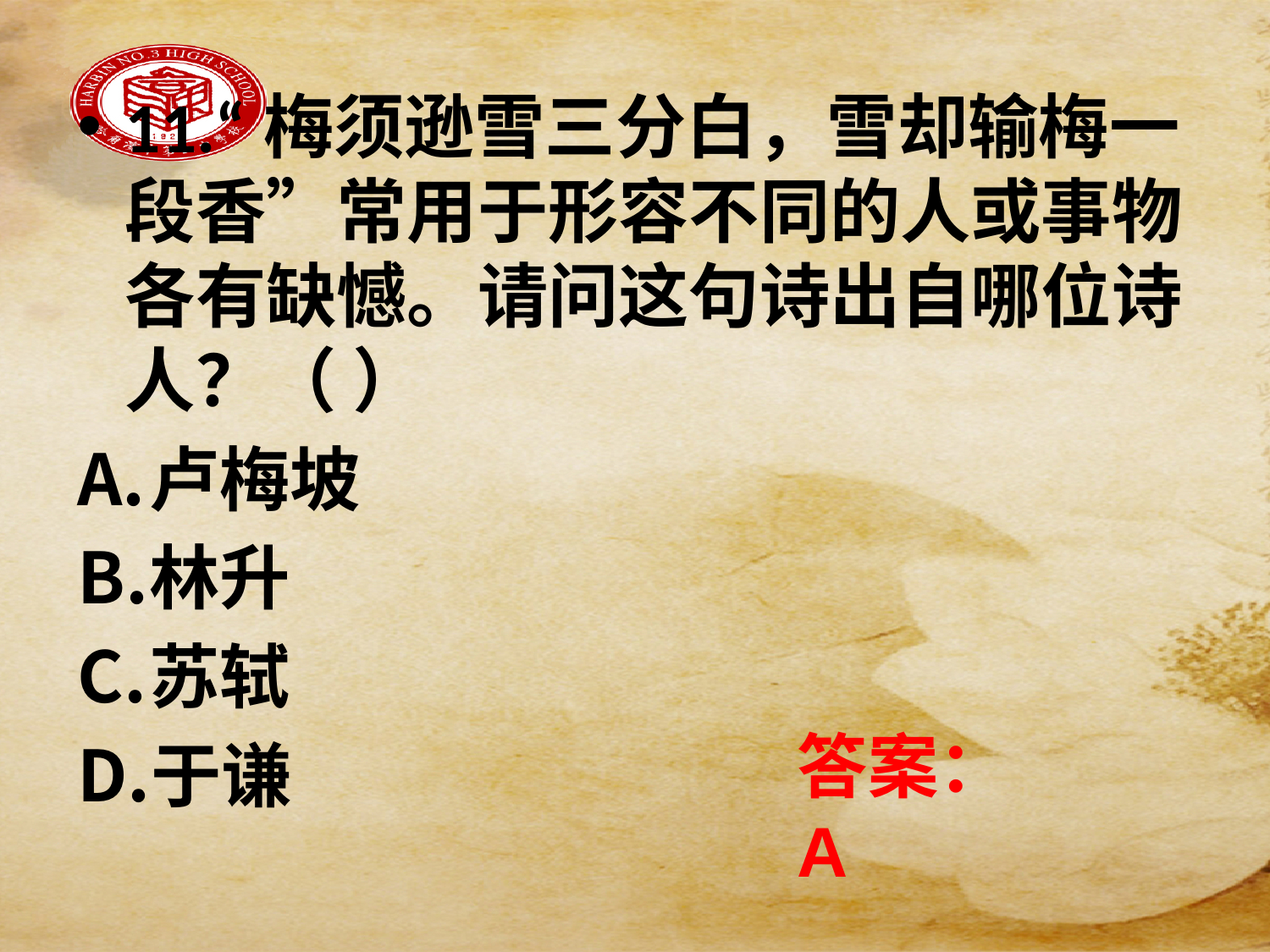

11.“梅须逊雪三分白，雪却输梅一段香”常用于形容不同的人或事物各有缺憾。请问这句诗出自哪位诗人？（ ）
卢梅坡
林升
苏轼
于谦
答案：A